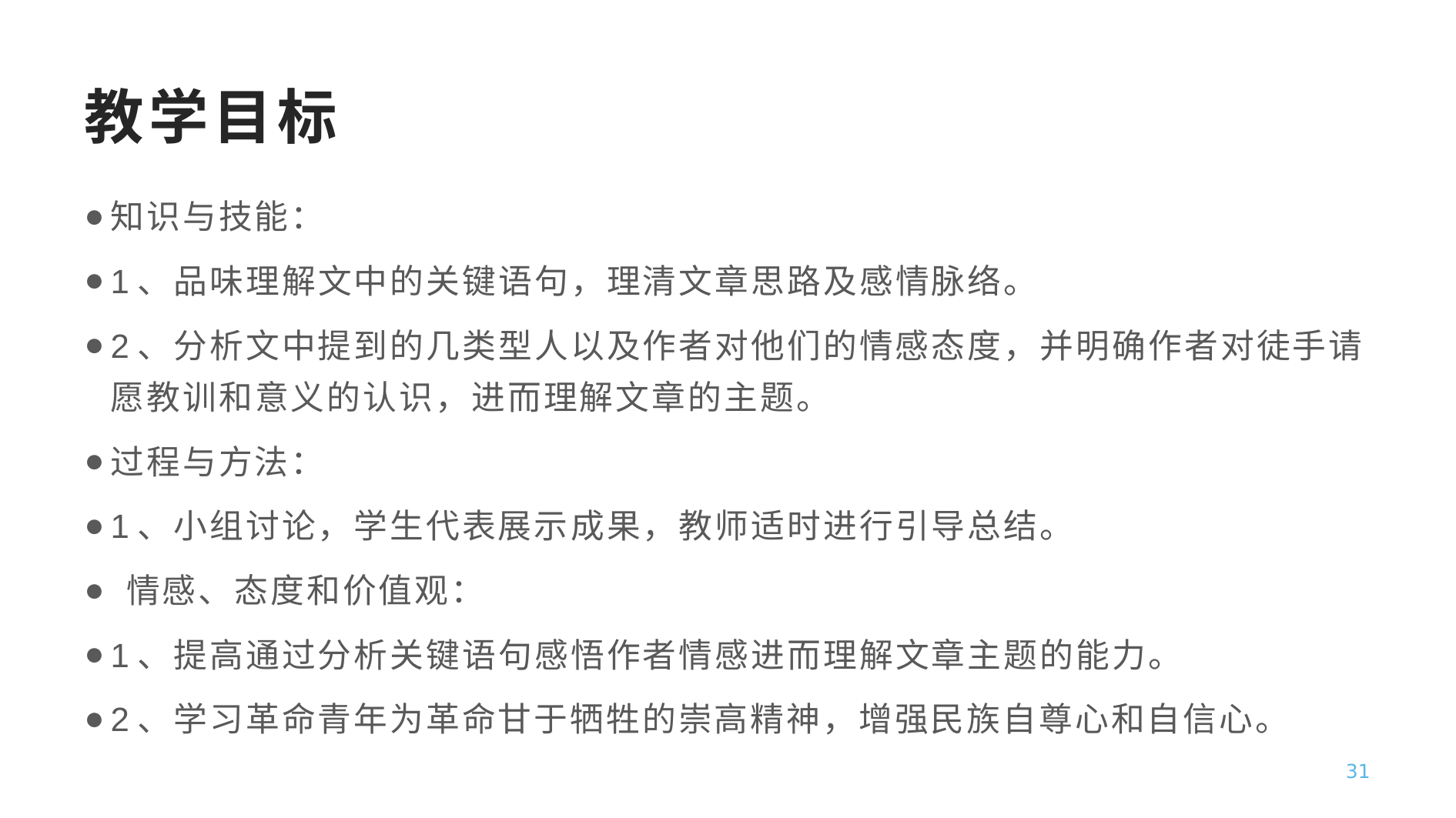

# 教学目标
知识与技能：
1、品味理解文中的关键语句，理清文章思路及感情脉络。
2、分析文中提到的几类型人以及作者对他们的情感态度，并明确作者对徒手请愿教训和意义的认识，进而理解文章的主题。
过程与方法：
1、小组讨论，学生代表展示成果，教师适时进行引导总结。
 情感、态度和价值观：
1、提高通过分析关键语句感悟作者情感进而理解文章主题的能力。
2、学习革命青年为革命甘于牺牲的崇高精神，增强民族自尊心和自信心。
31